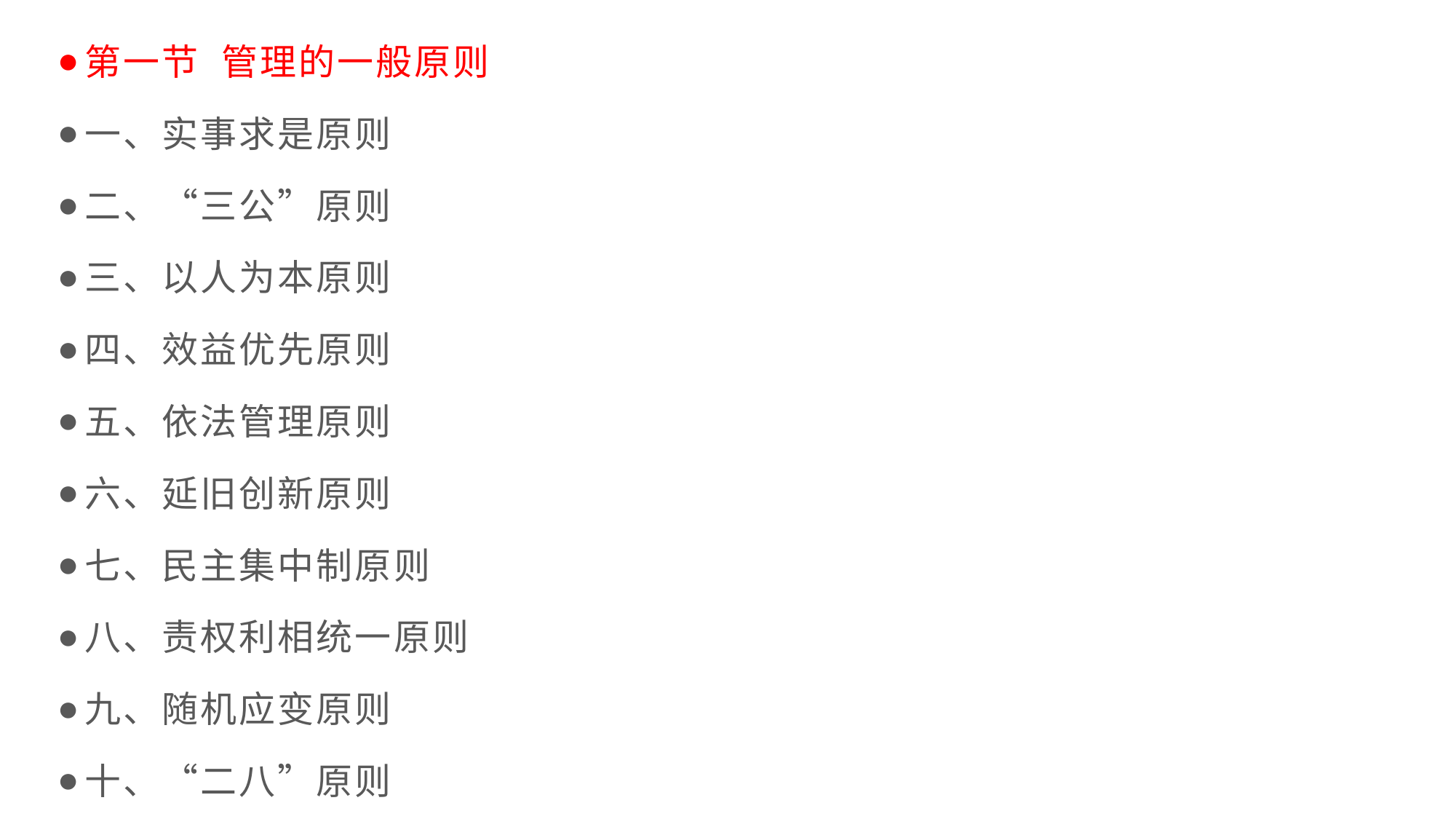

第一节  管理的一般原则
一、实事求是原则
二、“三公”原则
三、以人为本原则
四、效益优先原则
五、依法管理原则
六、延旧创新原则
七、民主集中制原则
八、责权利相统一原则
九、随机应变原则
十、“二八”原则